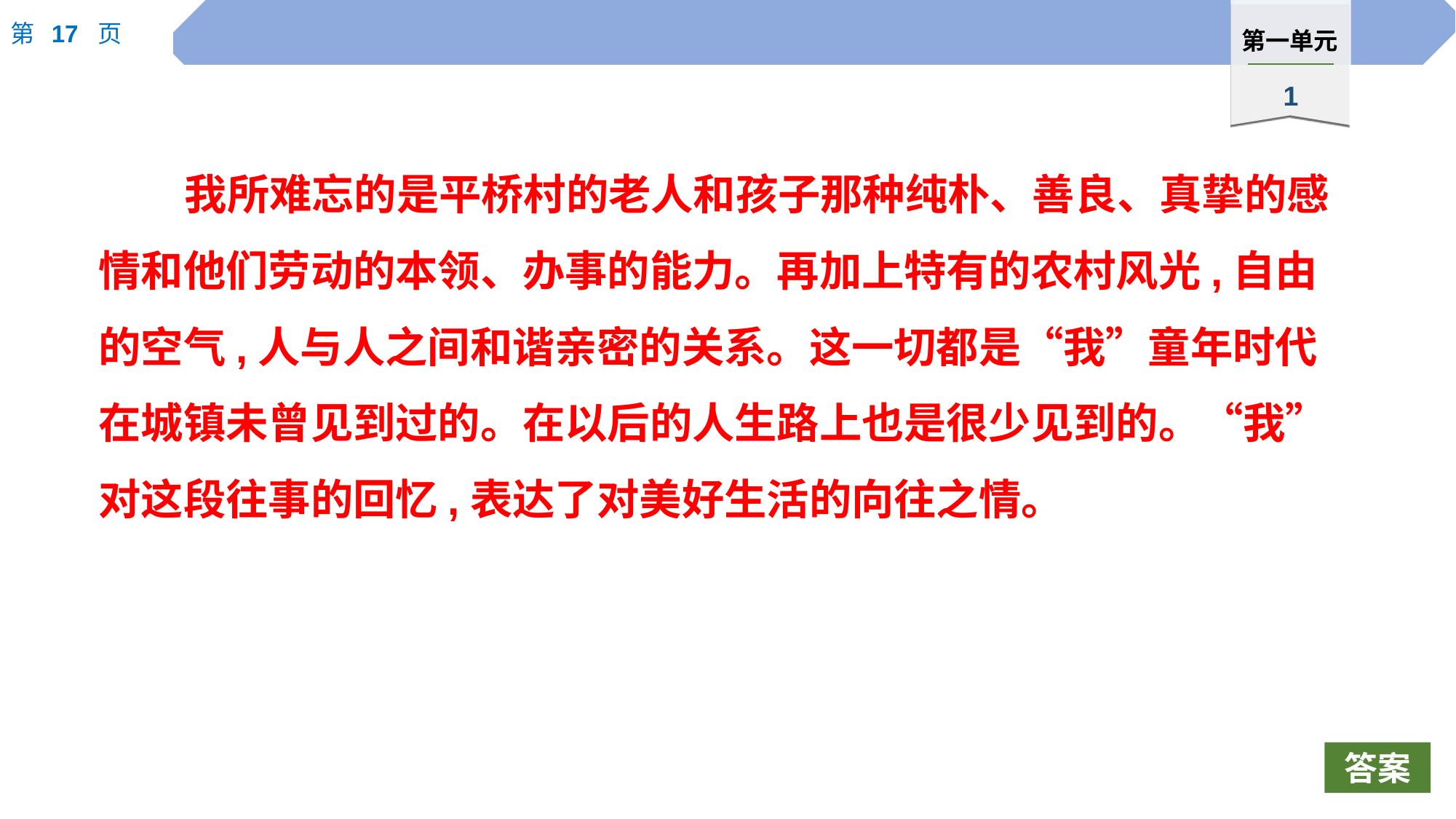

我所难忘的是平桥村的老人和孩子那种纯朴、善良、真挚的感情和他们劳动的本领、办事的能力。再加上特有的农村风光,自由的空气,人与人之间和谐亲密的关系。这一切都是“我”童年时代在城镇未曾见到过的。在以后的人生路上也是很少见到的。“我”对这段往事的回忆,表达了对美好生活的向往之情。
答案